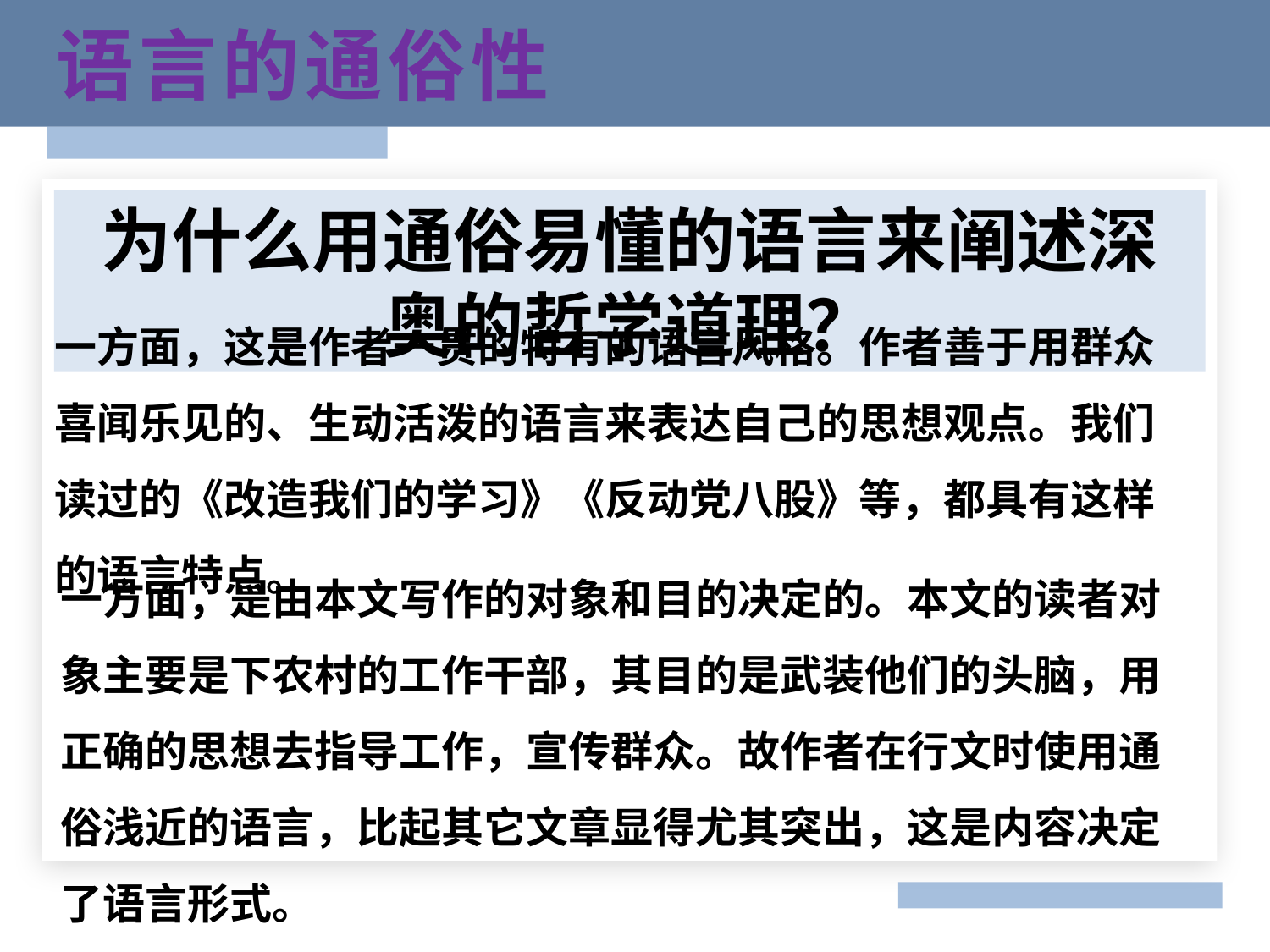

语言的通俗性

为什么用通俗易懂的语言来阐述深奥的哲学道理？
一方面，这是作者一贯的特有的语言风格。作者善于用群众喜闻乐见的、生动活泼的语言来表达自己的思想观点。我们读过的《改造我们的学习》《反动党八股》等，都具有这样的语言特点。
一方面，是由本文写作的对象和目的决定的。本文的读者对象主要是下农村的工作干部，其目的是武装他们的头脑，用正确的思想去指导工作，宣传群众。故作者在行文时使用通俗浅近的语言，比起其它文章显得尤其突出，这是内容决定了语言形式。